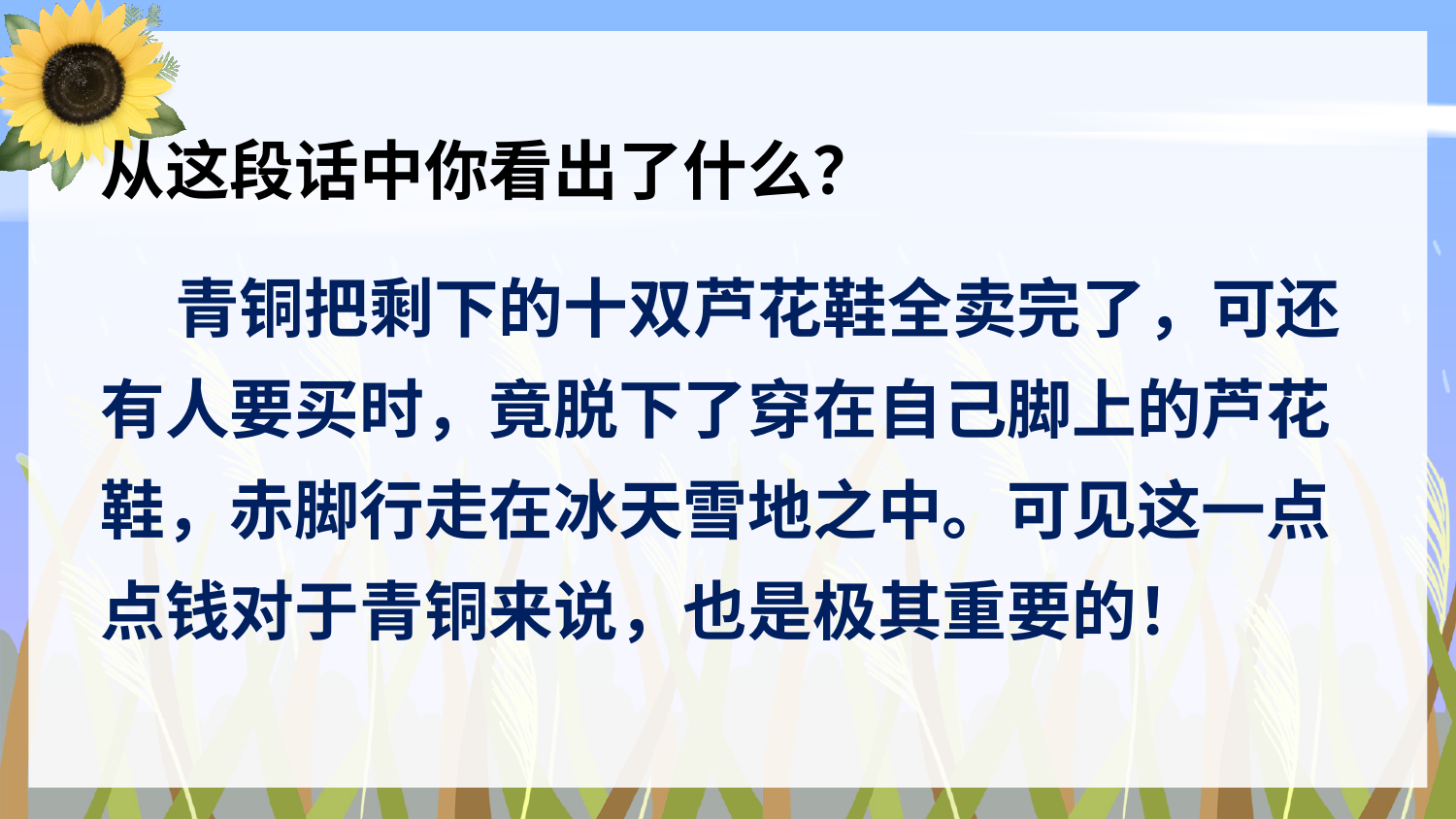

从这段话中你看出了什么？
    青铜把剩下的十双芦花鞋全卖完了，可还有人要买时，竟脱下了穿在自己脚上的芦花鞋，赤脚行走在冰天雪地之中。可见这一点点钱对于青铜来说，也是极其重要的！